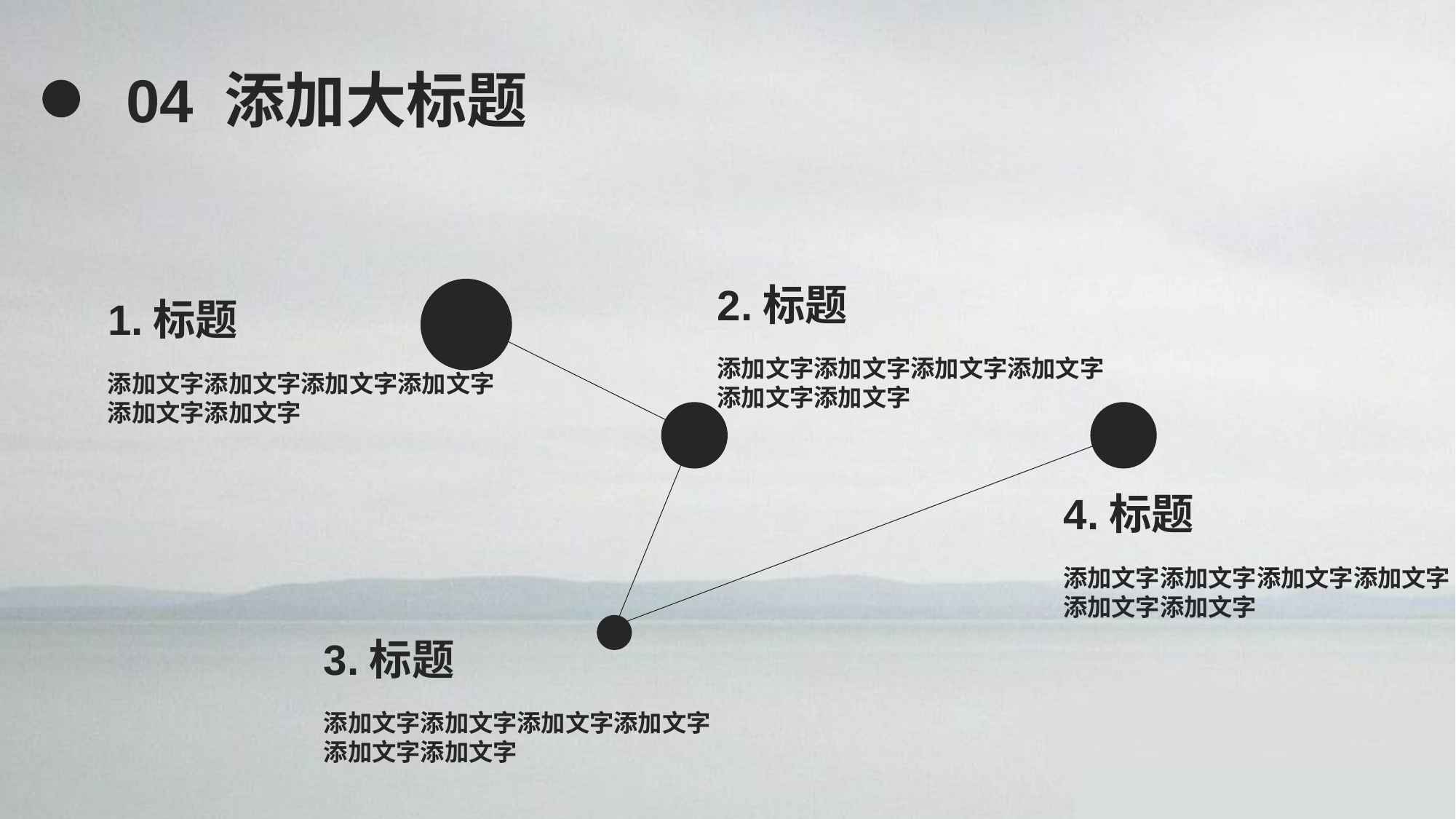

04 添加大标题

2.标题

1.标题
添加文字添加文字添加文字添加文字添加文字添加文字
添加文字添加文字添加文字添加文字添加文字添加文字

4.标题
添加文字添加文字添加文字添加文字添加文字添加文字

3.标题
添加文字添加文字添加文字添加文字添加文字添加文字